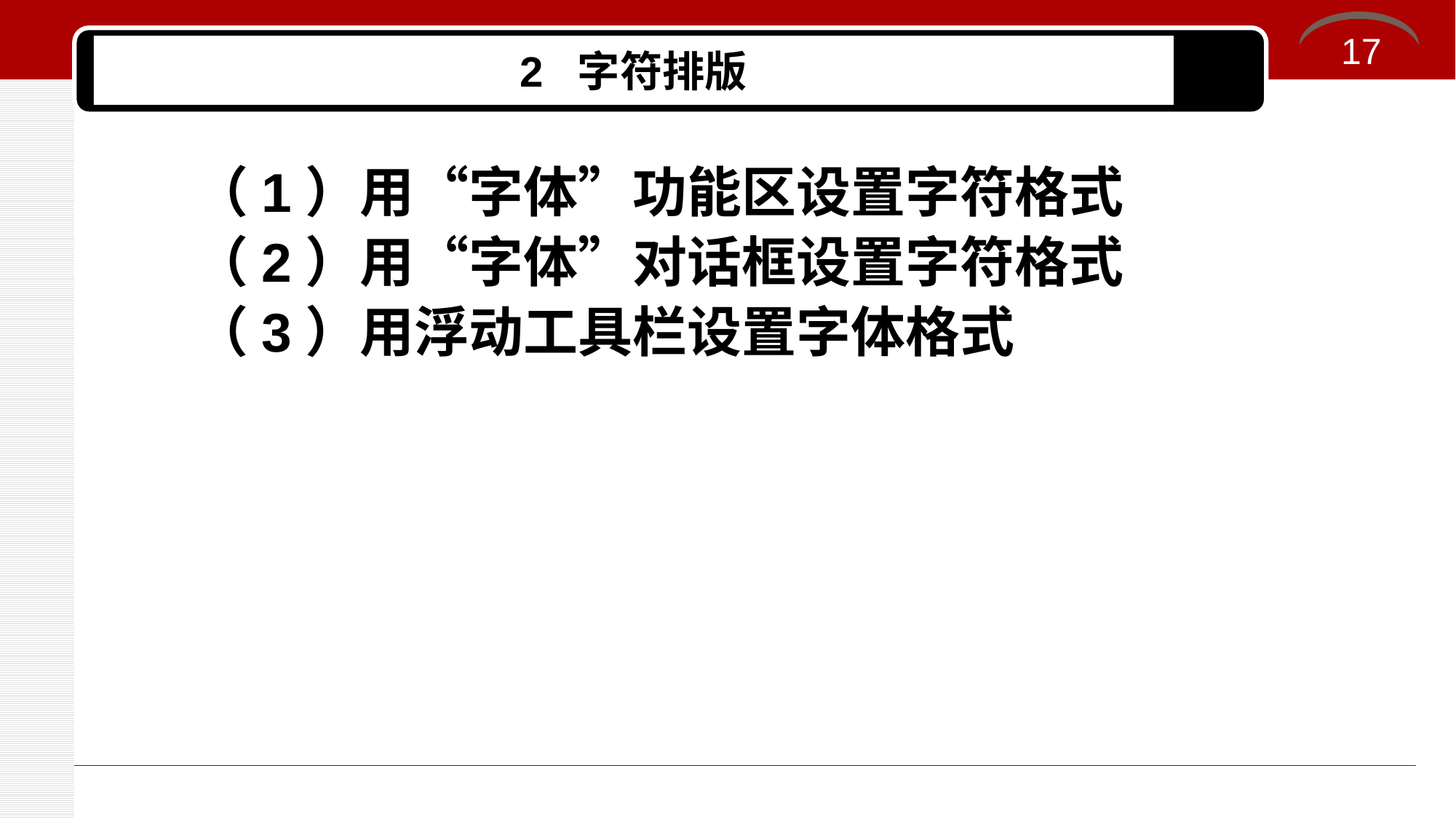

17
# 2  字符排版
（1）用“字体”功能区设置字符格式
（2）用“字体”对话框设置字符格式
（3）用浮动工具栏设置字体格式